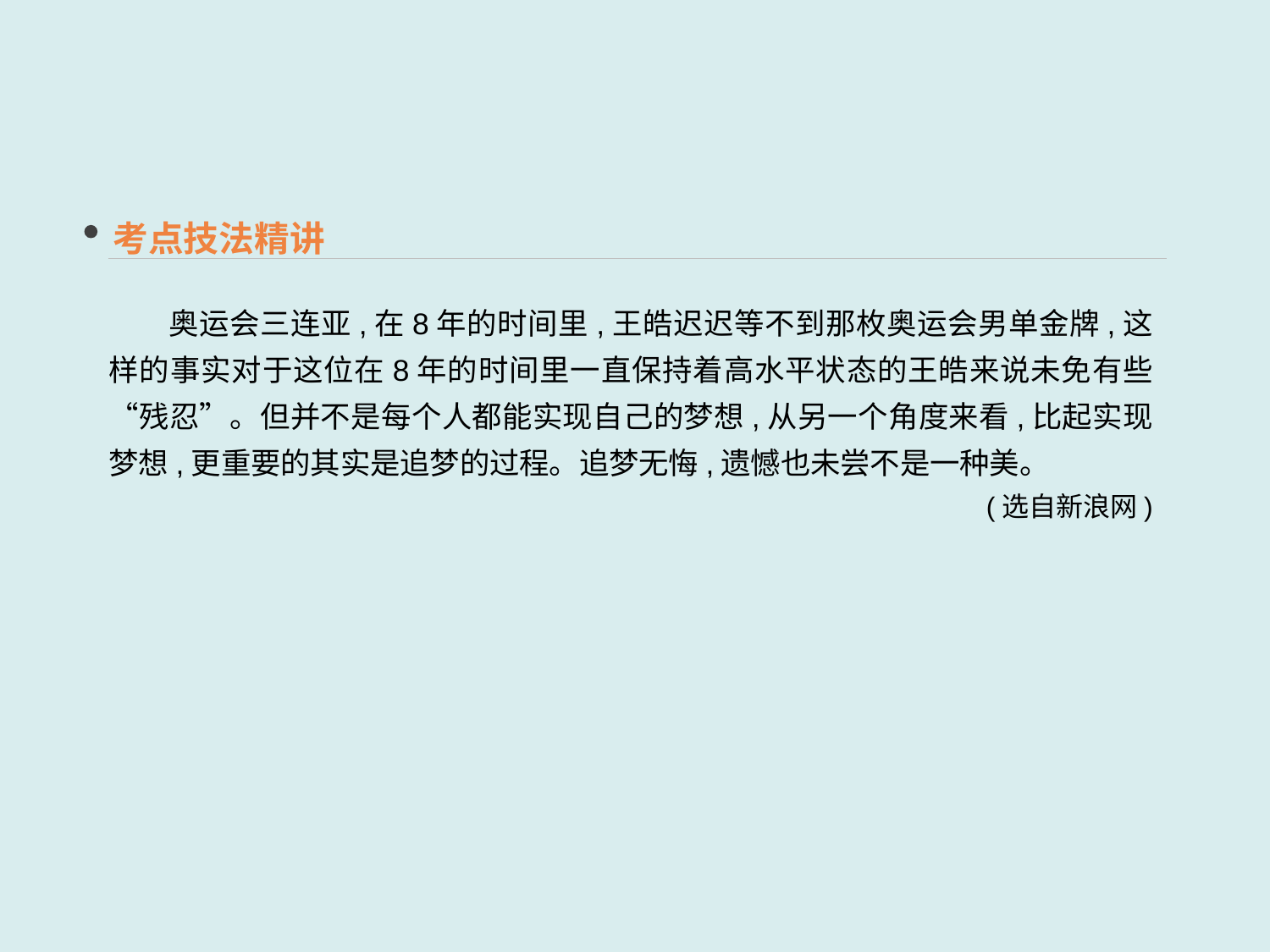

考点技法精讲

       奥运会三连亚,在8年的时间里,王皓迟迟等不到那枚奥运会男单金牌,这样的事实对于这位在8年的时间里一直保持着高水平状态的王皓来说未免有些“残忍”。但并不是每个人都能实现自己的梦想,从另一个角度来看,比起实现梦想,更重要的其实是追梦的过程。追梦无悔,遗憾也未尝不是一种美。
(选自新浪网)